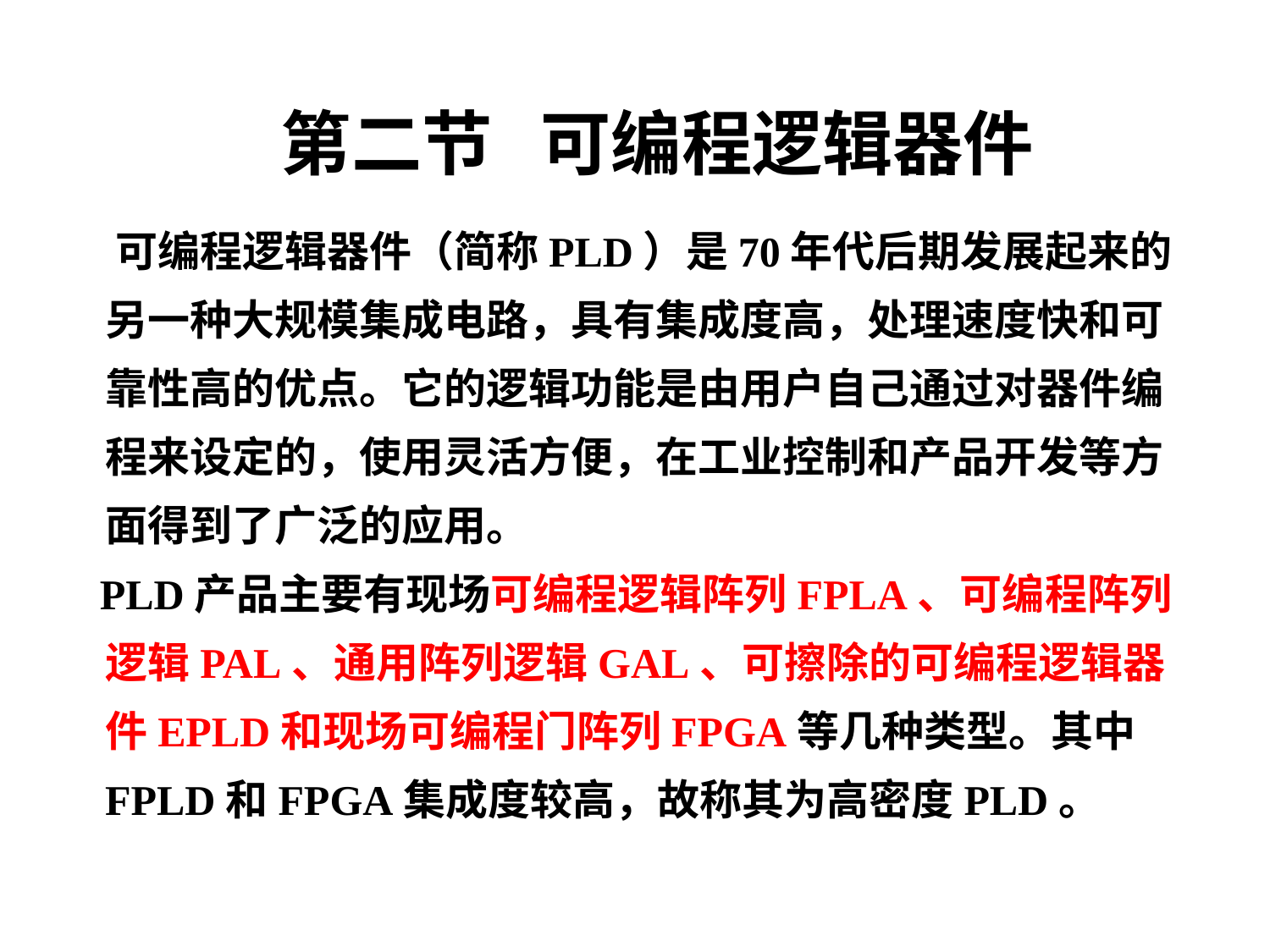

# 第二节   可编程逻辑器件
     可编程逻辑器件（简称PLD）是70年代后期发展起来的另一种大规模集成电路，具有集成度高，处理速度快和可靠性高的优点。它的逻辑功能是由用户自己通过对器件编程来设定的，使用灵活方便，在工业控制和产品开发等方面得到了广泛的应用。
    PLD产品主要有现场可编程逻辑阵列FPLA、可编程阵列逻辑PAL、通用阵列逻辑GAL、可擦除的可编程逻辑器件EPLD和现场可编程门阵列FPGA等几种类型。其中FPLD和FPGA集成度较高，故称其为高密度PLD。